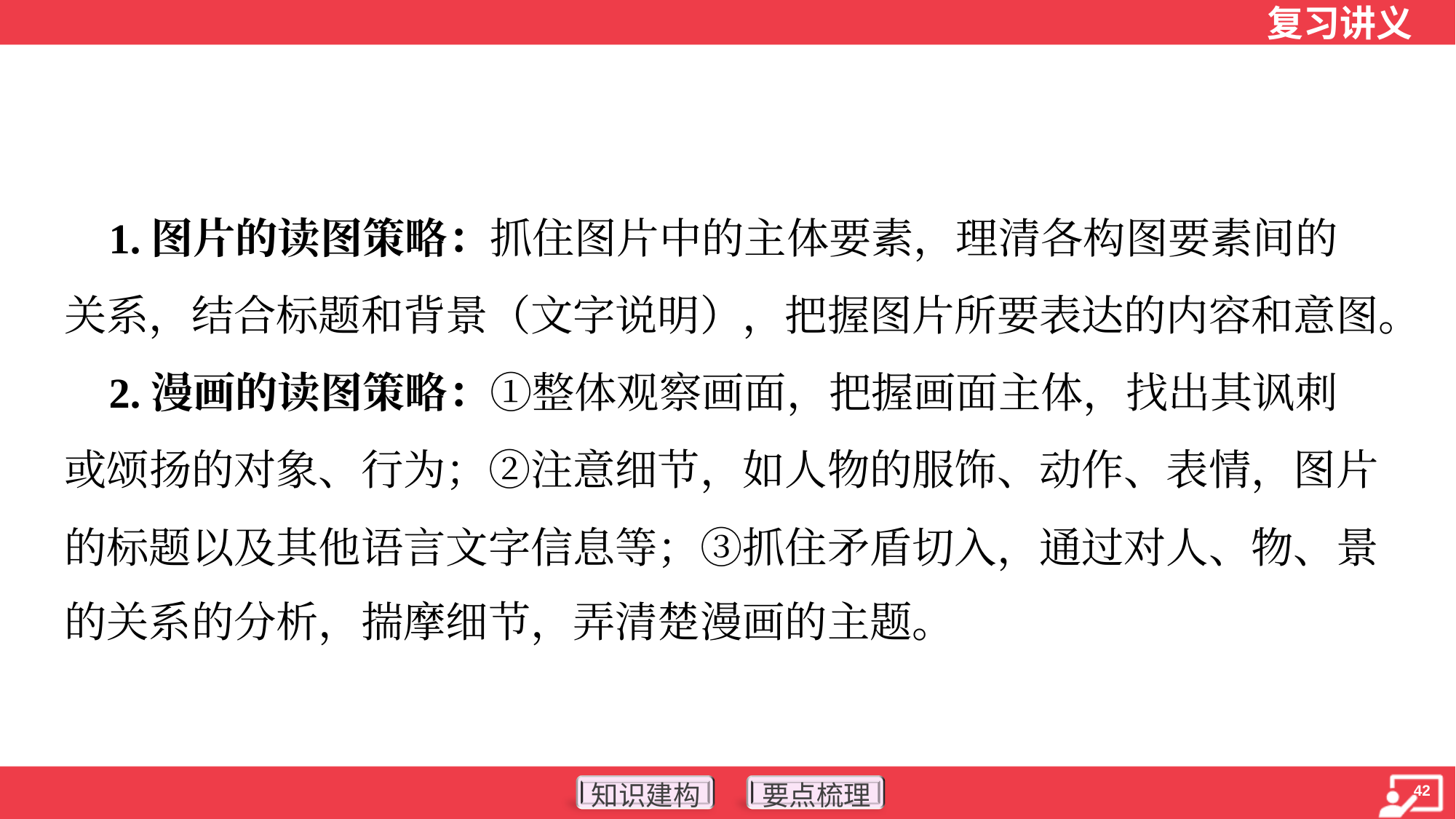

1.图片的读图策略：抓住图片中的主体要素，理清各构图要素间的
关系，结合标题和背景（文字说明），把握图片所要表达的内容和意图。
    2.漫画的读图策略：①整体观察画面，把握画面主体，找出其讽刺
或颂扬的对象、行为；②注意细节，如人物的服饰、动作、表情，图片
的标题以及其他语言文字信息等；③抓住矛盾切入，通过对人、物、景
的关系的分析，揣摩细节，弄清楚漫画的主题。